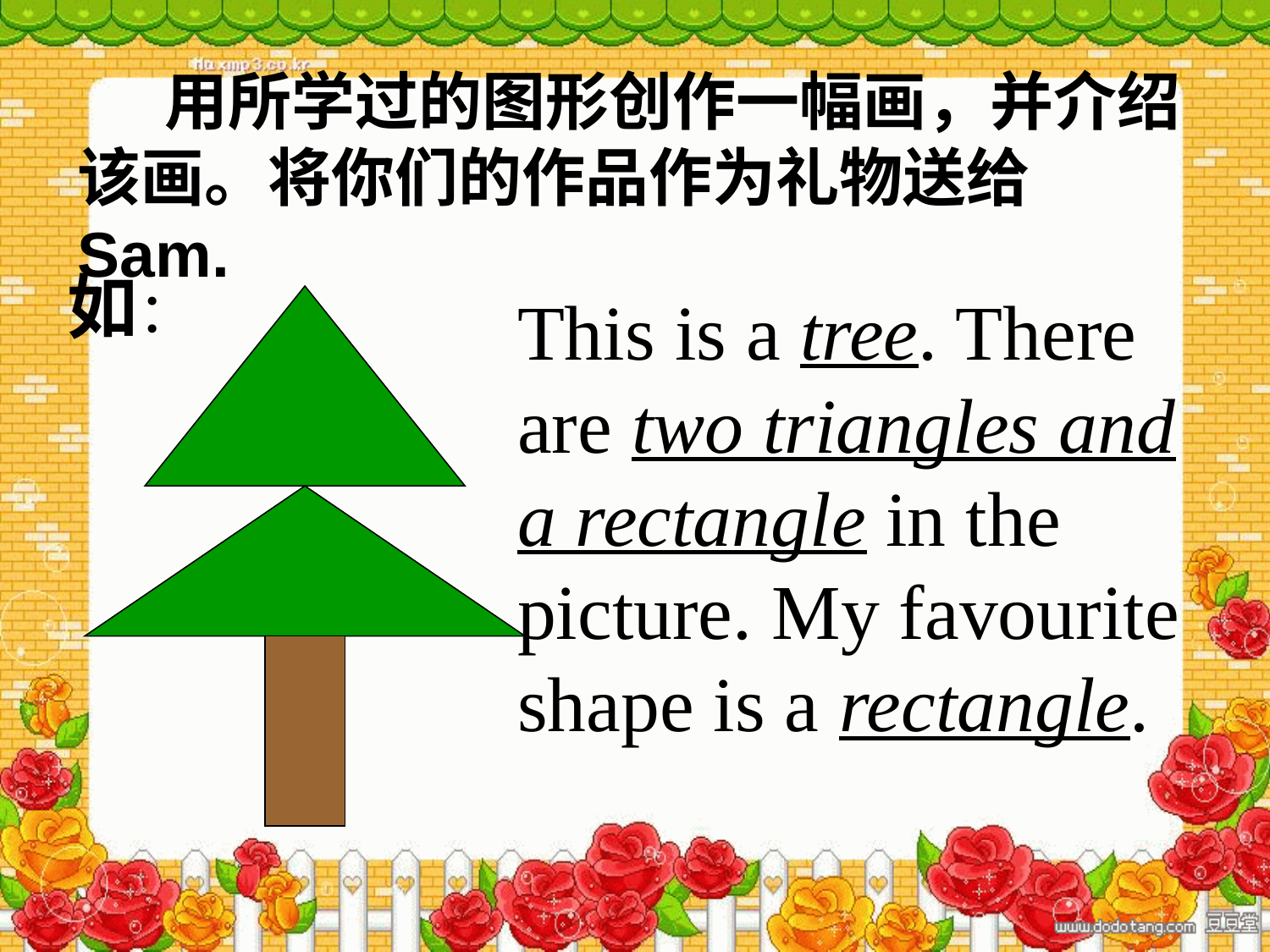

用所学过的图形创作一幅画，并介绍该画。将你们的作品作为礼物送给Sam.
如：
This is a tree. There are two triangles and a rectangle in the picture. My favourite shape is a rectangle.